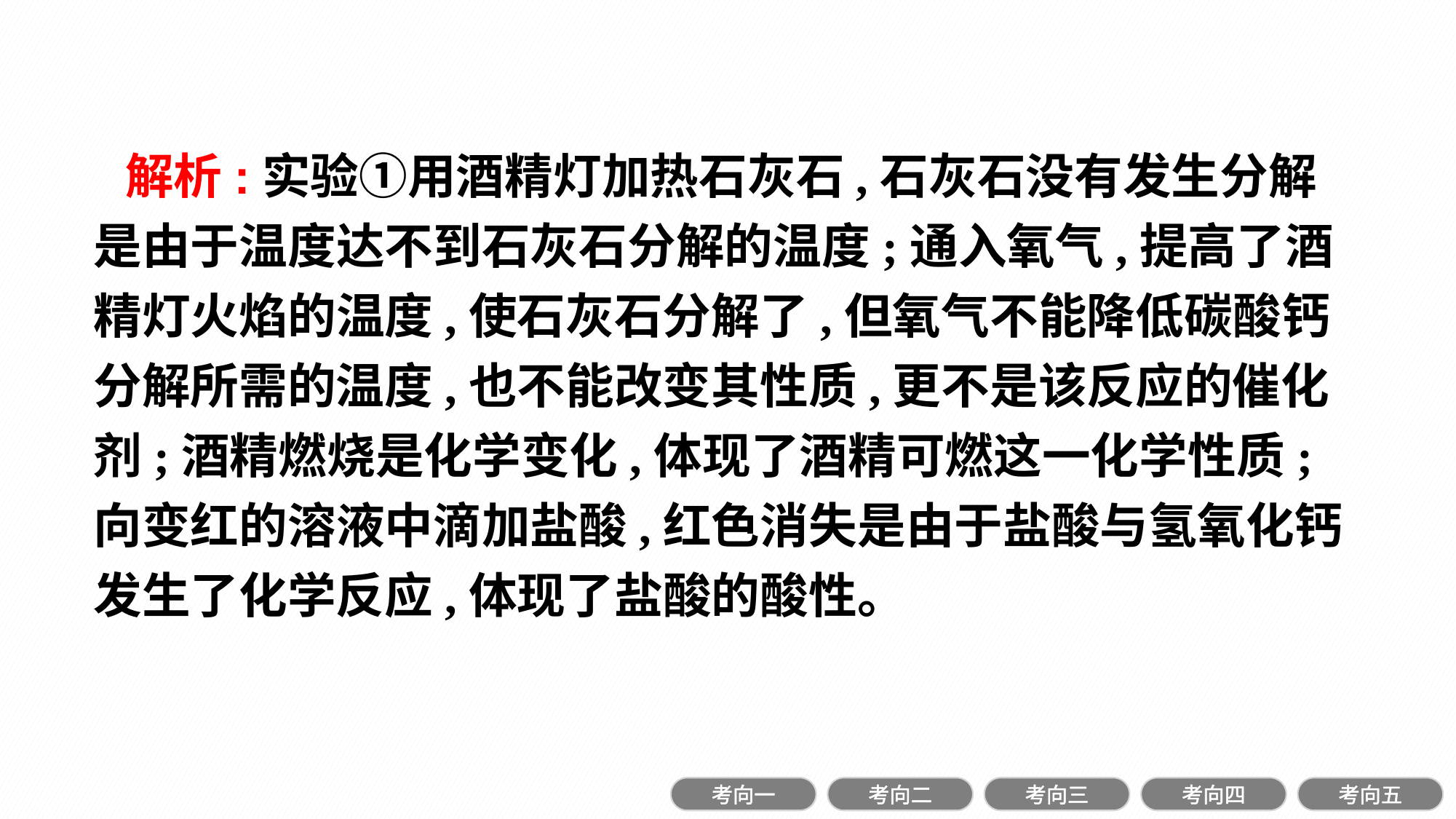

解析:实验①用酒精灯加热石灰石,石灰石没有发生分解是由于温度达不到石灰石分解的温度;通入氧气,提高了酒精灯火焰的温度,使石灰石分解了,但氧气不能降低碳酸钙分解所需的温度,也不能改变其性质,更不是该反应的催化剂;酒精燃烧是化学变化,体现了酒精可燃这一化学性质;向变红的溶液中滴加盐酸,红色消失是由于盐酸与氢氧化钙发生了化学反应,体现了盐酸的酸性。